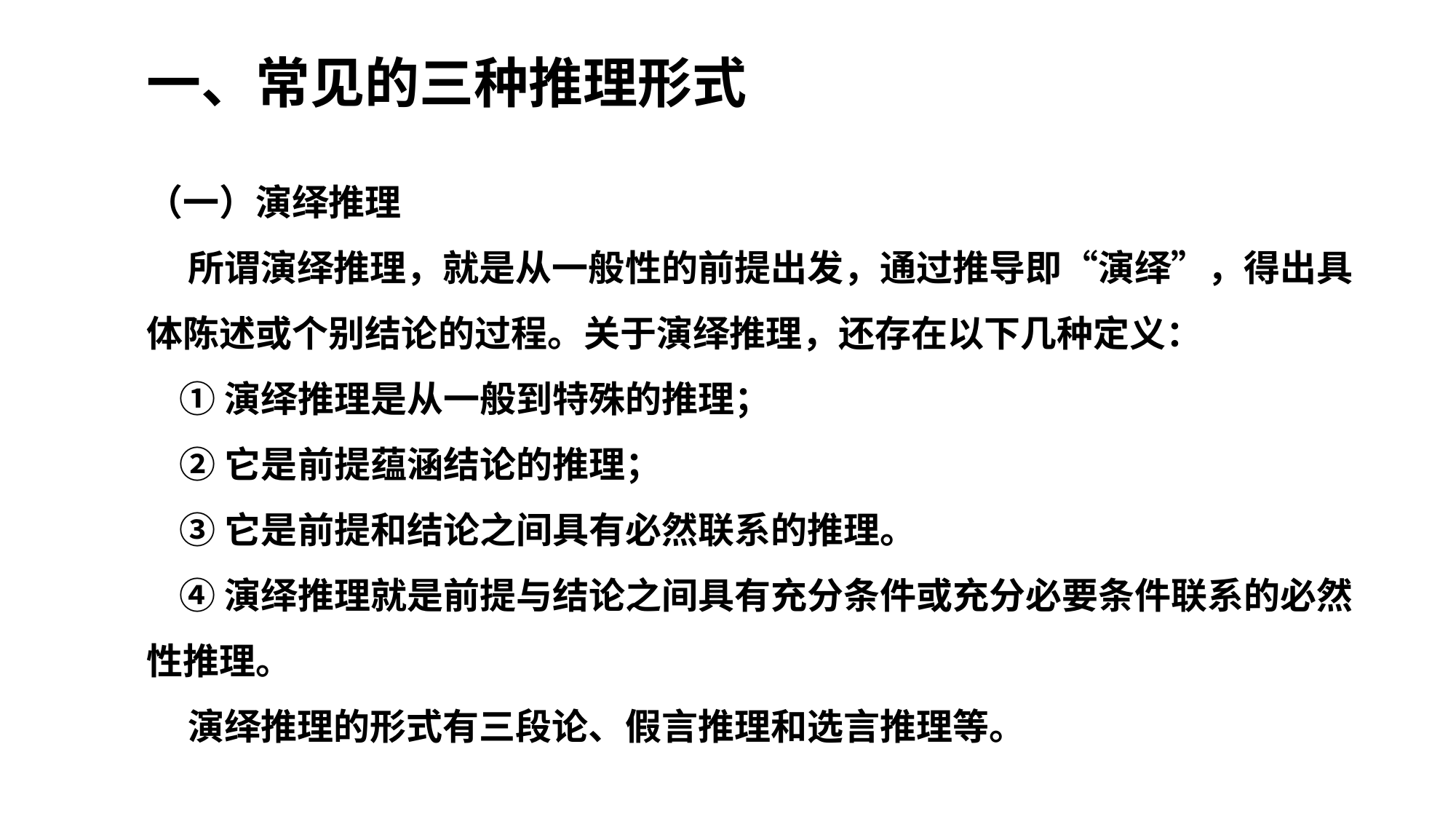

一、常见的三种推理形式

（一）演绎推理
    所谓演绎推理，就是从一般性的前提出发，通过推导即“演绎”，得出具体陈述或个别结论的过程。关于演绎推理，还存在以下几种定义：
    ①演绎推理是从一般到特殊的推理；
    ②它是前提蕴涵结论的推理；
    ③它是前提和结论之间具有必然联系的推理。
    ④演绎推理就是前提与结论之间具有充分条件或充分必要条件联系的必然性推理。
    演绎推理的形式有三段论、假言推理和选言推理等。